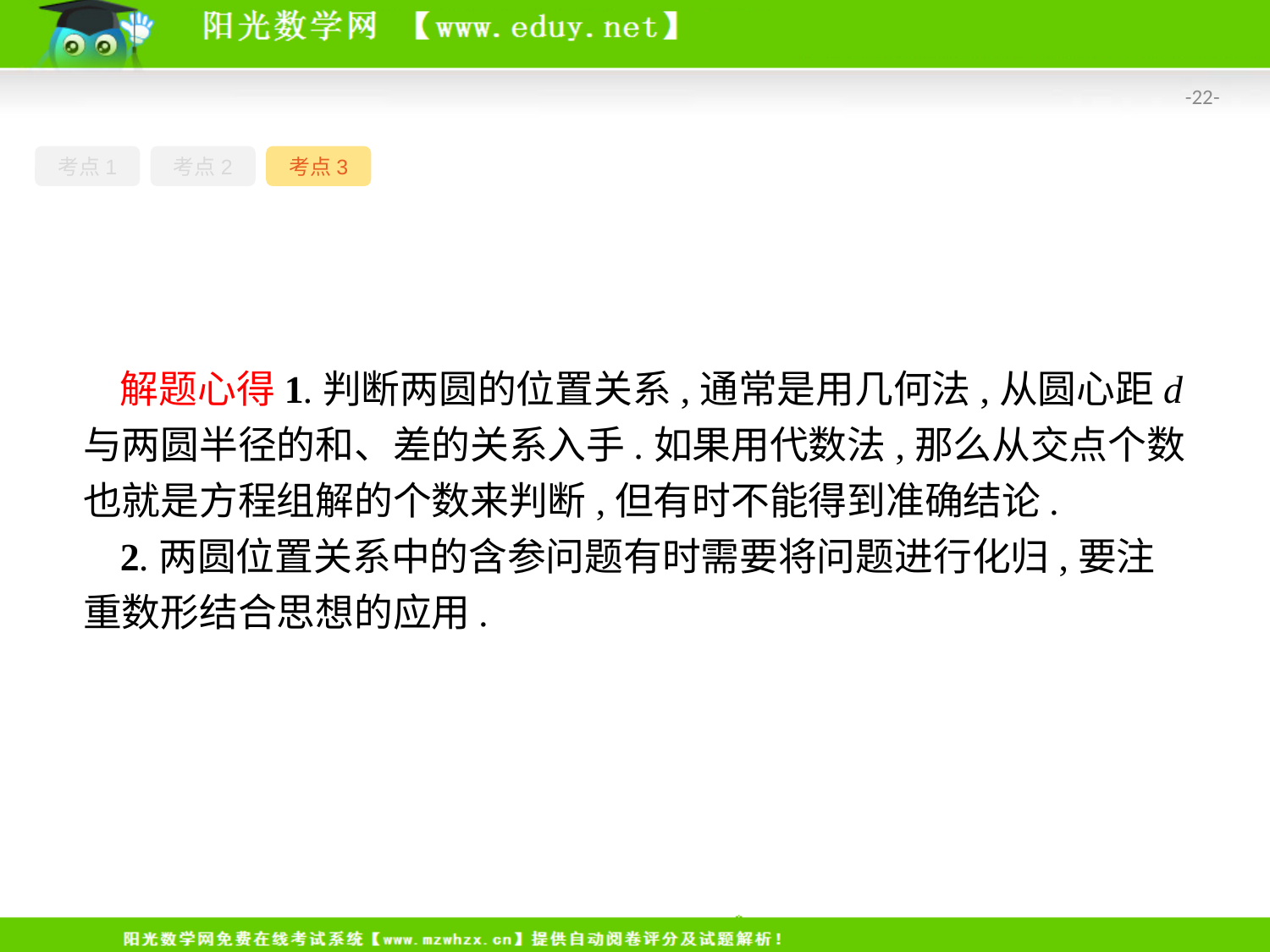

-22-
考点1
考点2
考点3
解题心得1.判断两圆的位置关系,通常是用几何法,从圆心距d与两圆半径的和、差的关系入手.如果用代数法,那么从交点个数也就是方程组解的个数来判断,但有时不能得到准确结论.
2.两圆位置关系中的含参问题有时需要将问题进行化归,要注重数形结合思想的应用.